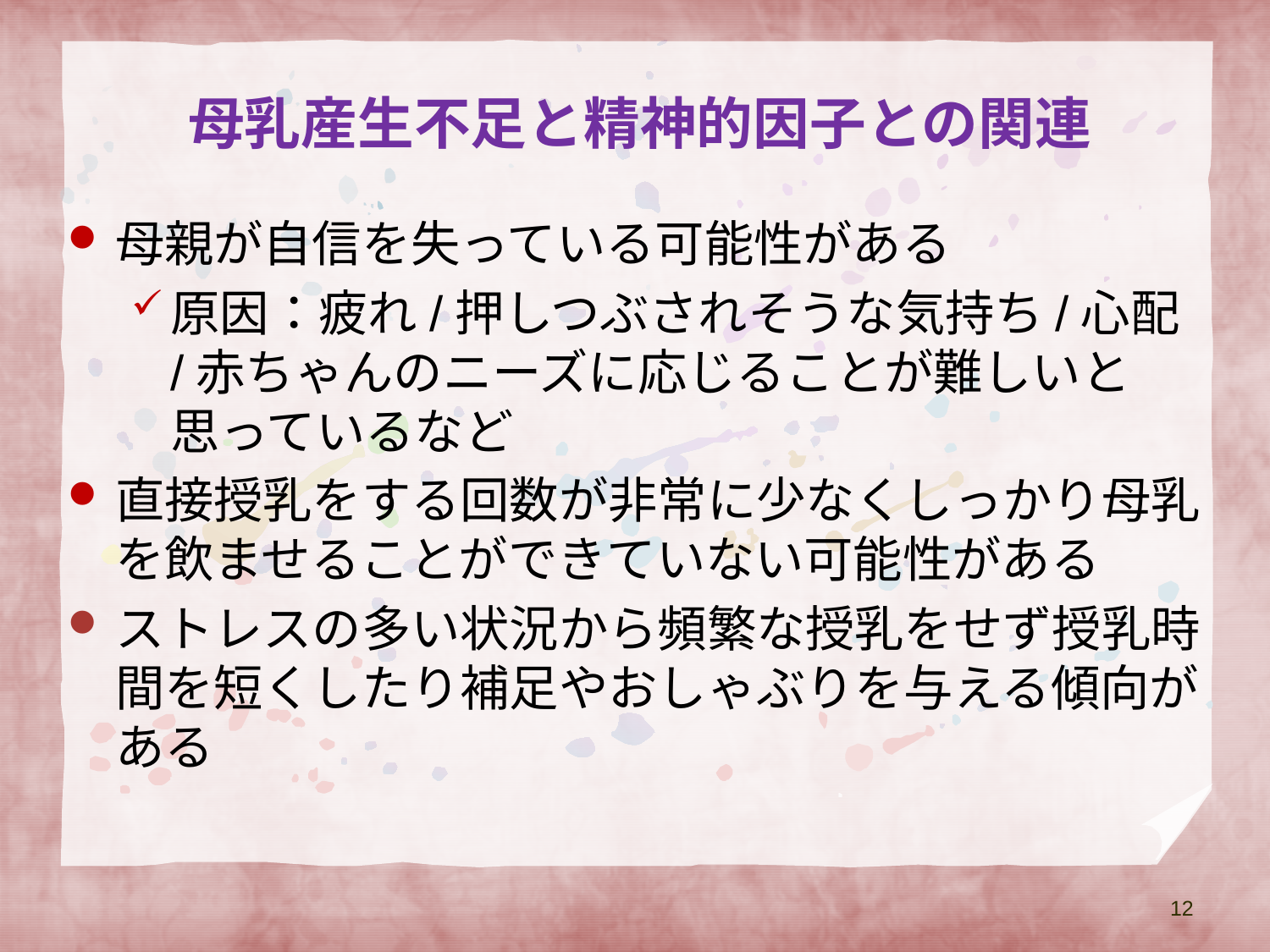

# 母乳産生不足と精神的因子との関連
母親が自信を失っている可能性がある
原因：疲れ/押しつぶされそうな気持ち/心配/赤ちゃんのニーズに応じることが難しいと思っているなど
直接授乳をする回数が非常に少なくしっかり母乳を飲ませることができていない可能性がある
ストレスの多い状況から頻繁な授乳をせず授乳時間を短くしたり補足やおしゃぶりを与える傾向がある
12